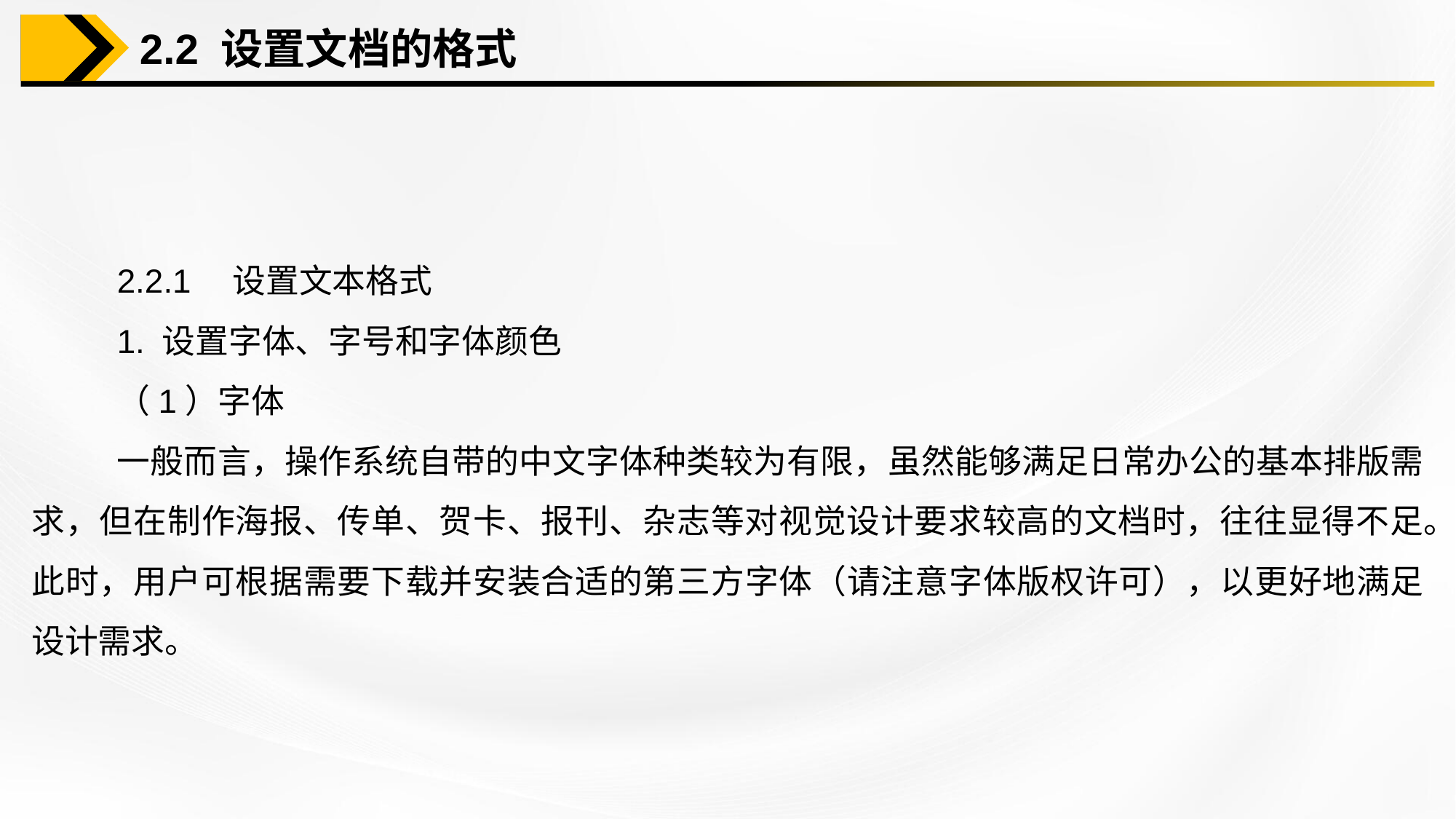

2.2 设置文档的格式
2.2.1　设置文本格式
1. 设置字体、字号和字体颜色
（1）字体
一般而言，操作系统自带的中文字体种类较为有限，虽然能够满足日常办公的基本排版需求，但在制作海报、传单、贺卡、报刊、杂志等对视觉设计要求较高的文档时，往往显得不足。此时，用户可根据需要下载并安装合适的第三方字体（请注意字体版权许可），以更好地满足设计需求。